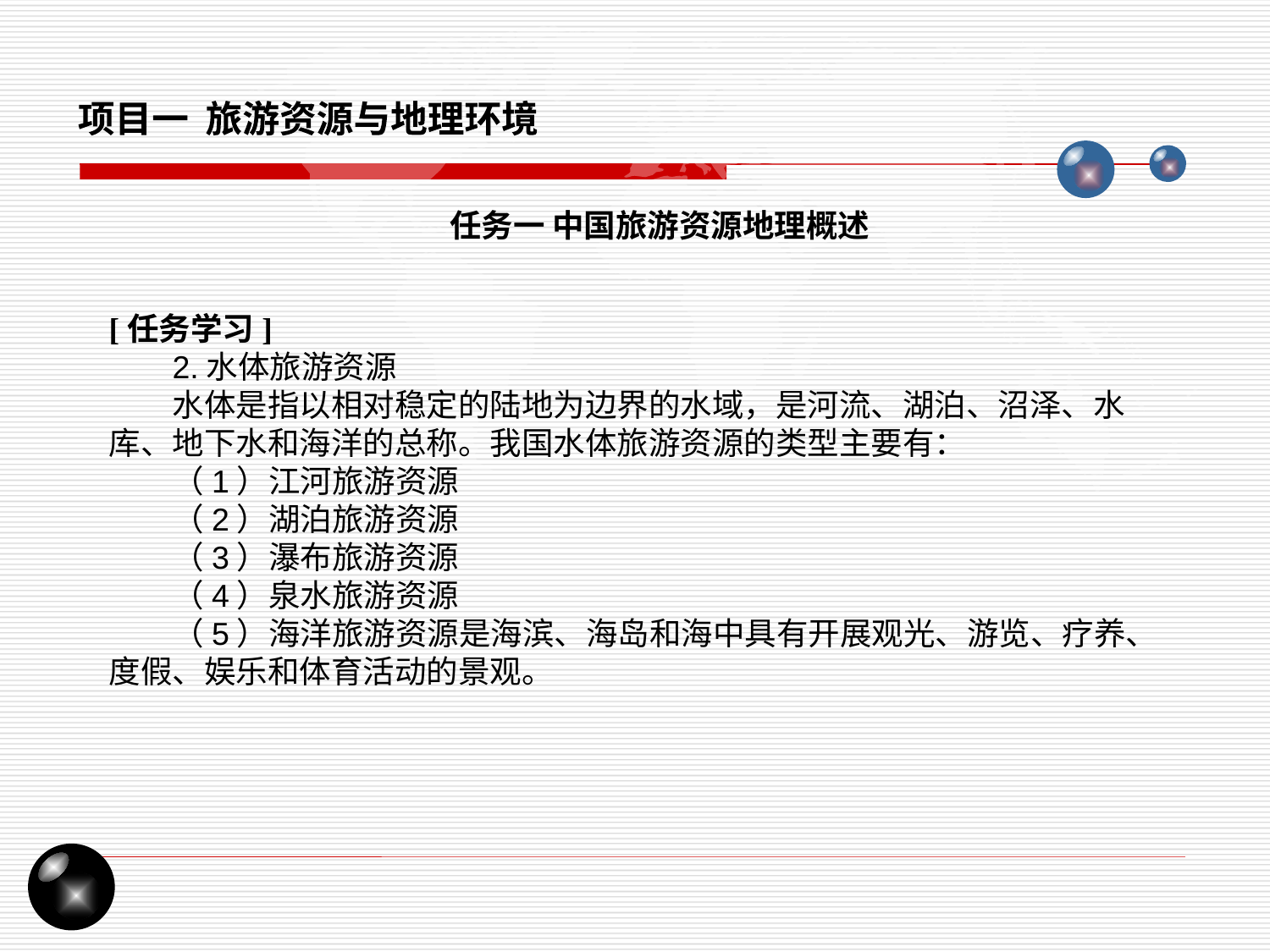

项目一  旅游资源与地理环境
任务一 中国旅游资源地理概述

[任务学习]
2.水体旅游资源
水体是指以相对稳定的陆地为边界的水域，是河流、湖泊、沼泽、水库、地下水和海洋的总称。我国水体旅游资源的类型主要有：
（1）江河旅游资源
（2）湖泊旅游资源
（3）瀑布旅游资源
（4）泉水旅游资源
（5）海洋旅游资源是海滨、海岛和海中具有开展观光、游览、疗养、度假、娱乐和体育活动的景观。